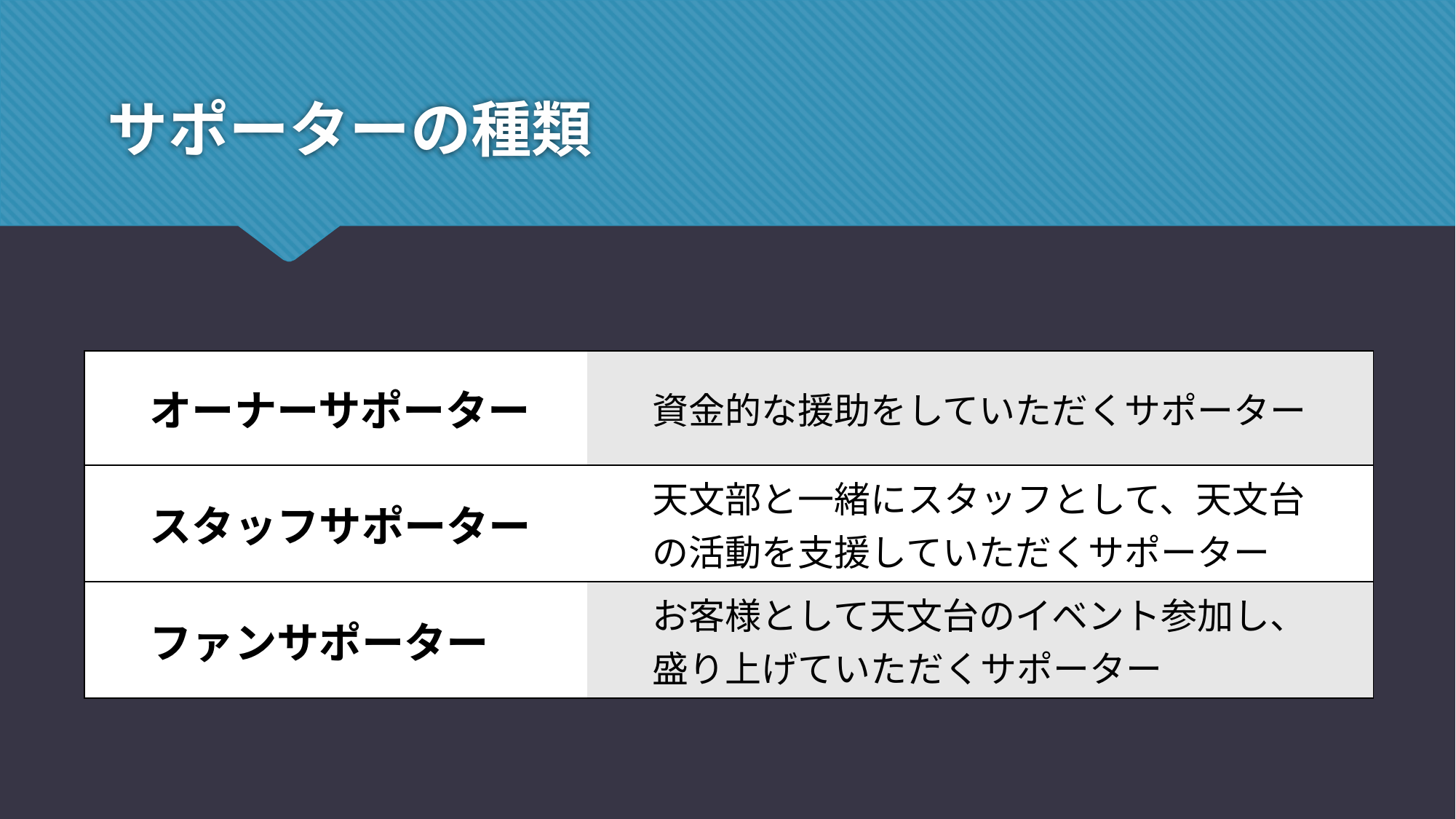

# サポーターの種類
| オーナーサポーター | 資金的な援助をしていただくサポーター |
| --- | --- |
| スタッフサポーター | 天文部と一緒にスタッフとして、天文台 の活動を支援していただくサポーター |
| ファンサポーター | お客様として天文台のイベント参加し、 盛り上げていただくサポーター |